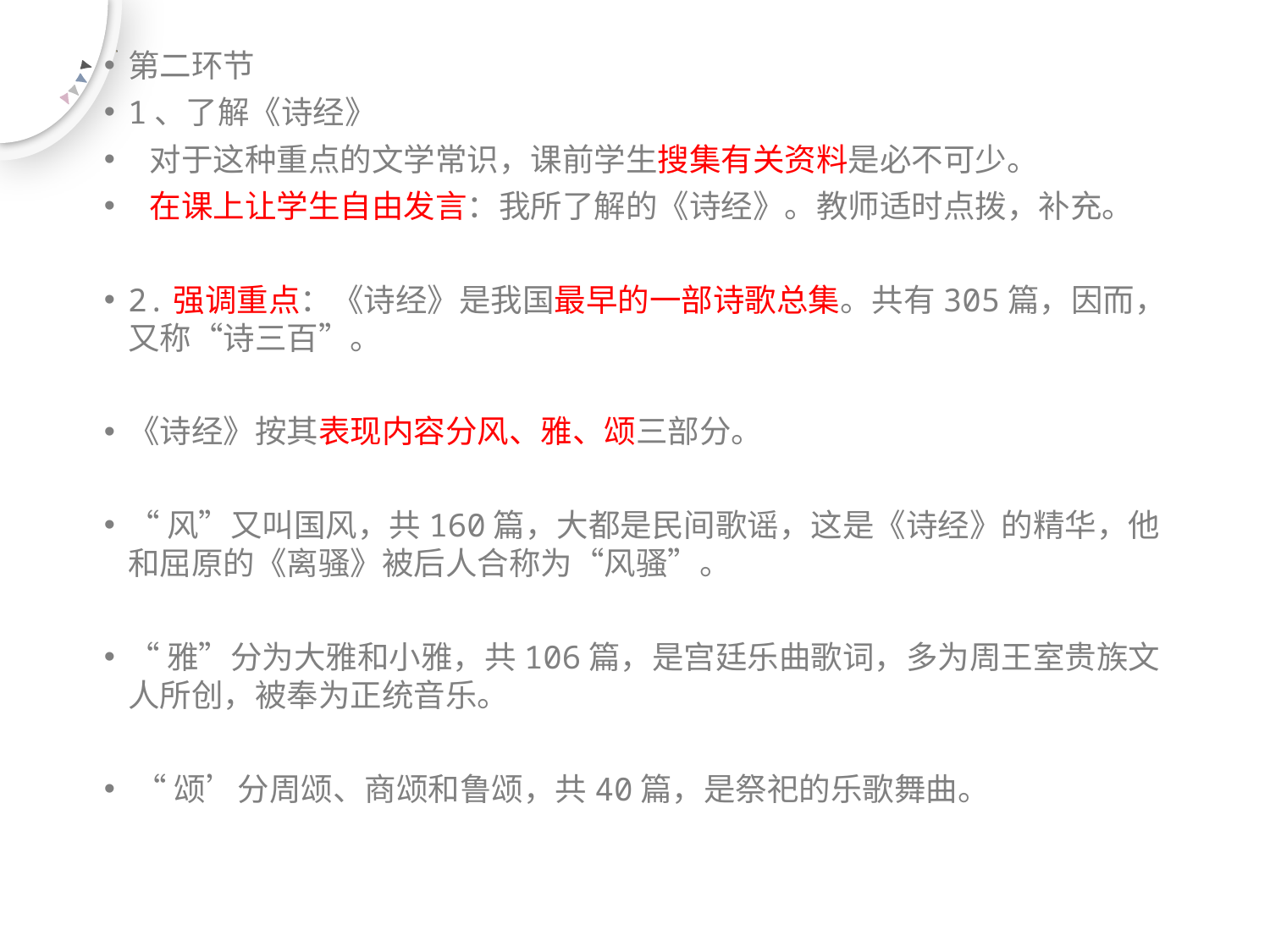

第二环节
1、了解《诗经》
  对于这种重点的文学常识，课前学生搜集有关资料是必不可少。
  在课上让学生自由发言：我所了解的《诗经》。教师适时点拨，补充。

2.强调重点：《诗经》是我国最早的一部诗歌总集。共有305篇，因而，又称“诗三百”。

《诗经》按其表现内容分风、雅、颂三部分。

“风”又叫国风，共160篇，大都是民间歌谣，这是《诗经》的精华，他和屈原的《离骚》被后人合称为“风骚”。

“雅”分为大雅和小雅，共106篇，是宫廷乐曲歌词，多为周王室贵族文人所创，被奉为正统音乐。

 “颂’分周颂、商颂和鲁颂，共40篇，是祭祀的乐歌舞曲。